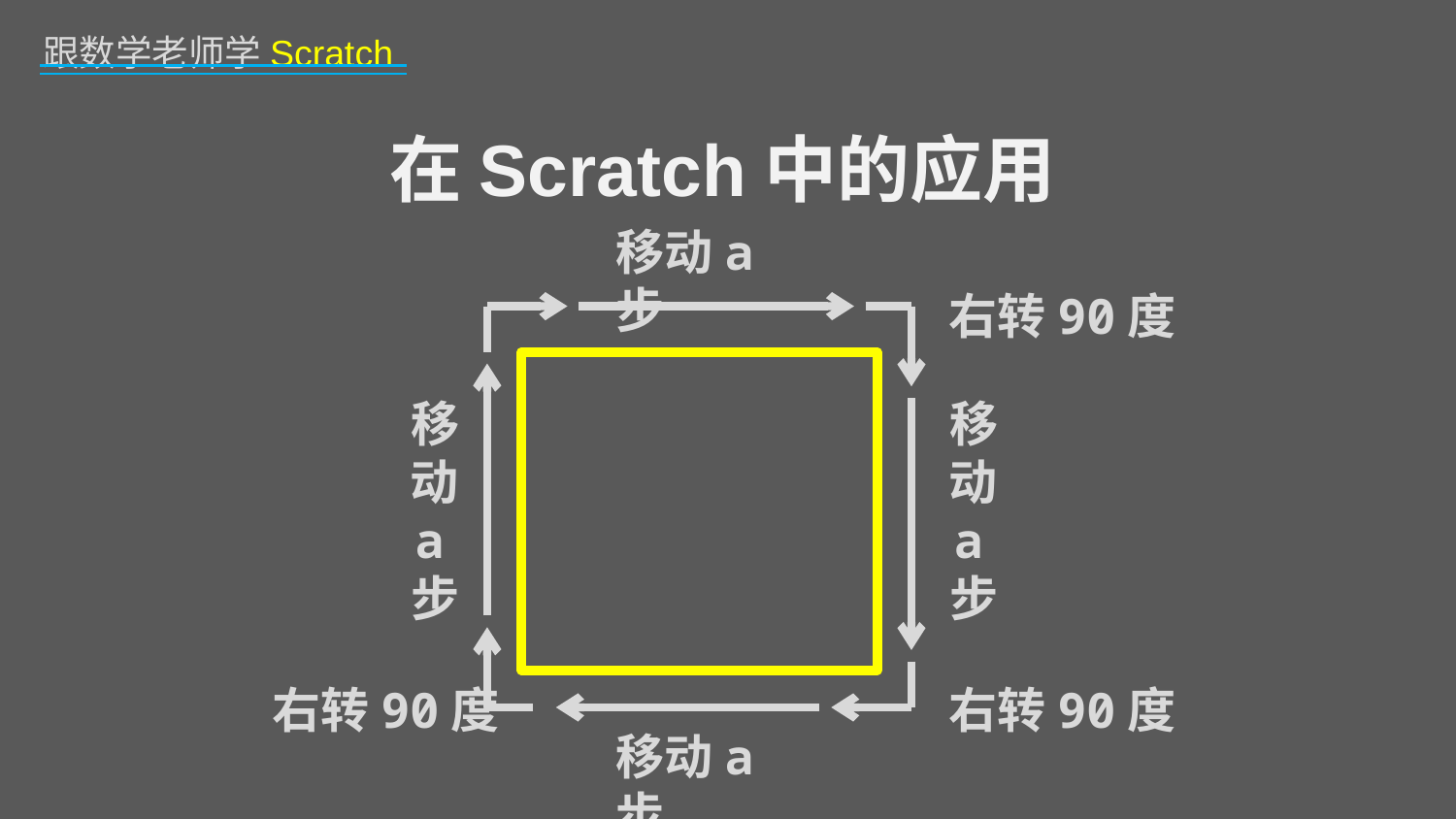

在Scratch中的应用
移动a步
右转90度

移动a步
移动a步
右转90度
右转90度
移动a步